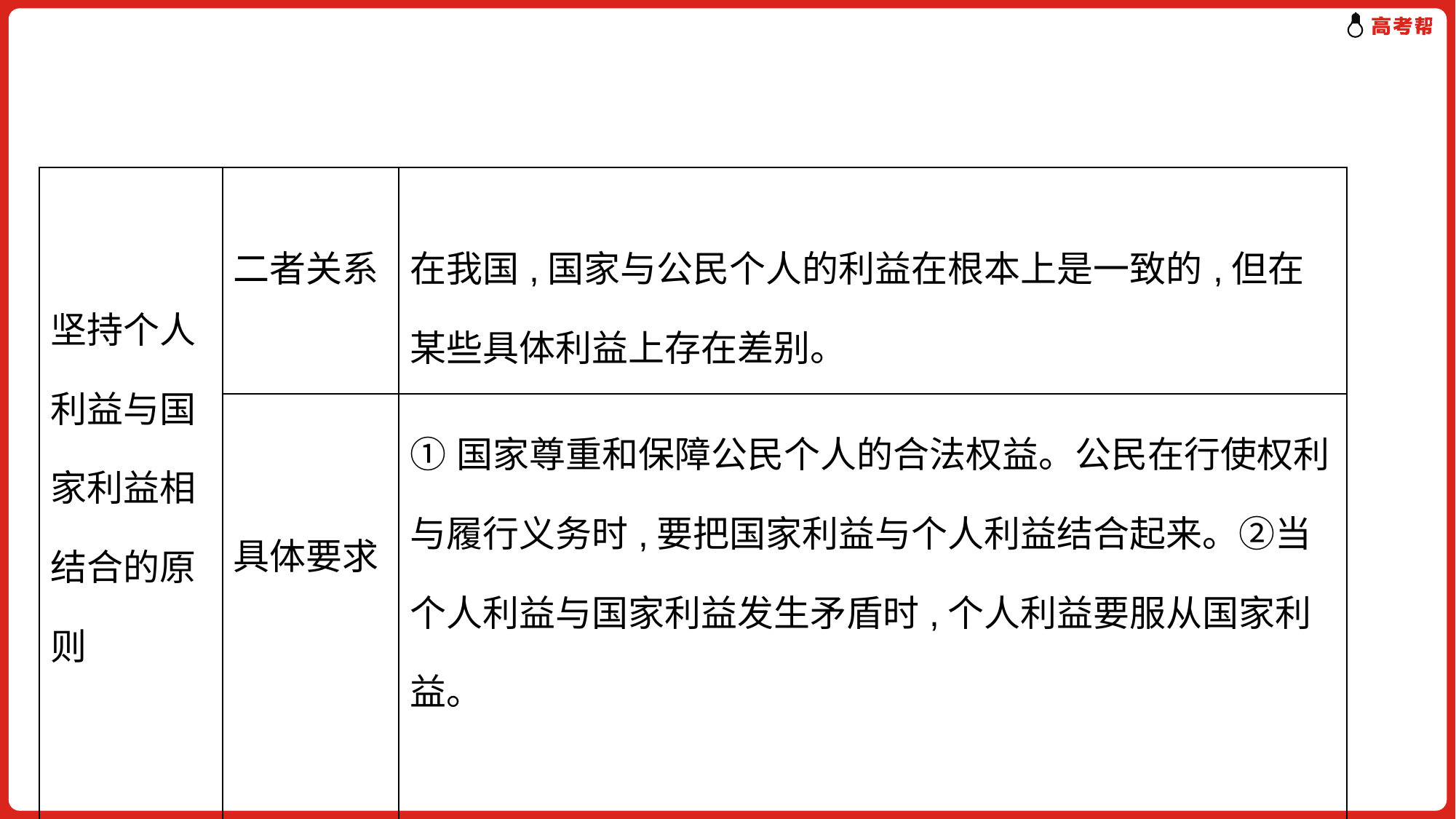

| 坚持个人利益与国家利益相结合的原则 | 二者关系 | 在我国,国家与公民个人的利益在根本上是一致的,但在某些具体利益上存在差别。 |
| --- | --- | --- |
|  | 具体要求 | ①国家尊重和保障公民个人的合法权益。公民在行使权利与履行义务时,要把国家利益与个人利益结合起来。②当个人利益与国家利益发生矛盾时,个人利益要服从国家利益。 |